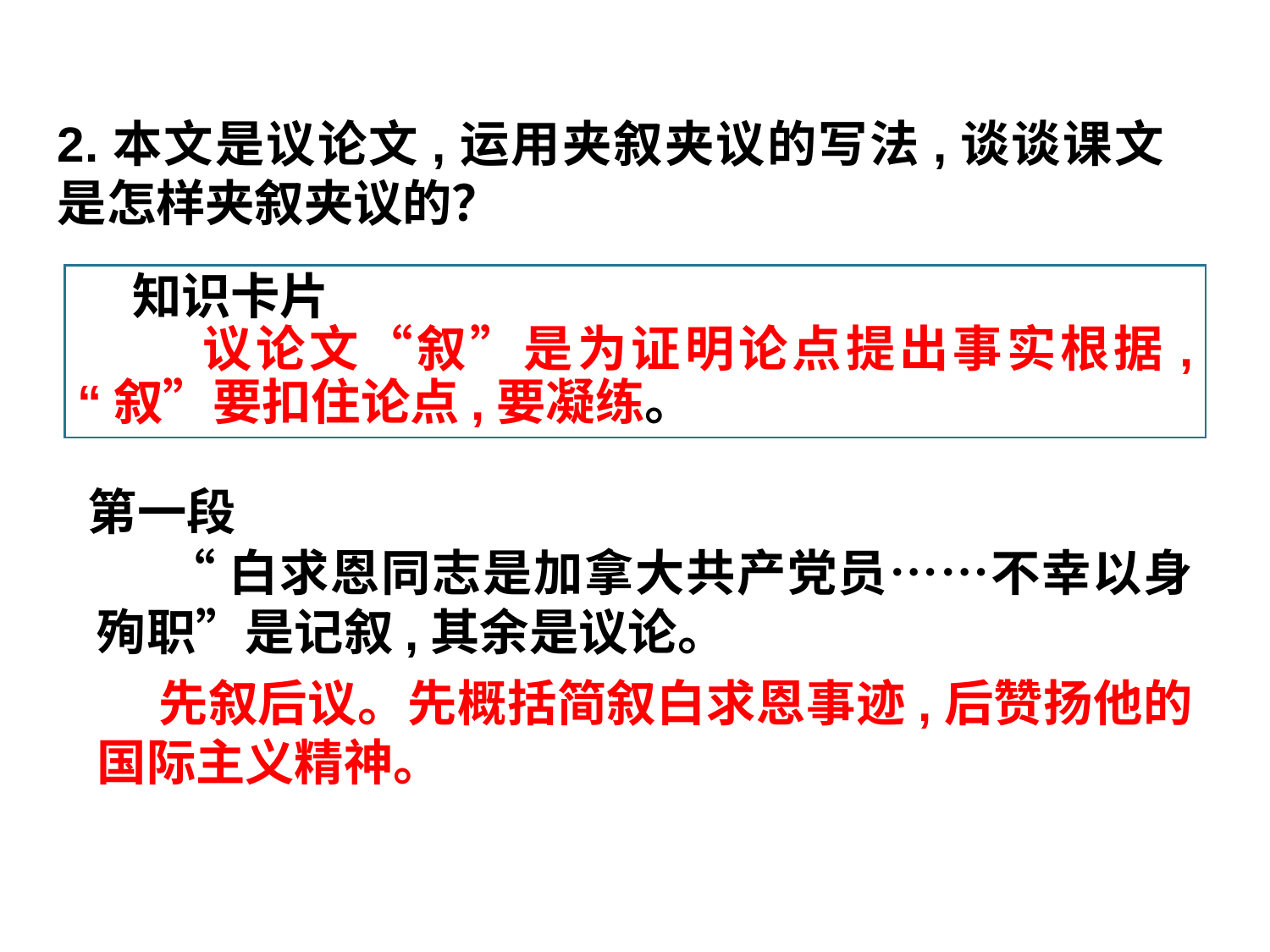

2.本文是议论文,运用夹叙夹议的写法,谈谈课文是怎样夹叙夹议的？
    知识卡片
       议论文“叙”是为证明论点提出事实根据,“叙”要扣住论点,要凝练。
第一段
      “白求恩同志是加拿大共产党员……不幸以身殉职”是记叙,其余是议论。
     先叙后议。先概括简叙白求恩事迹,后赞扬他的国际主义精神。